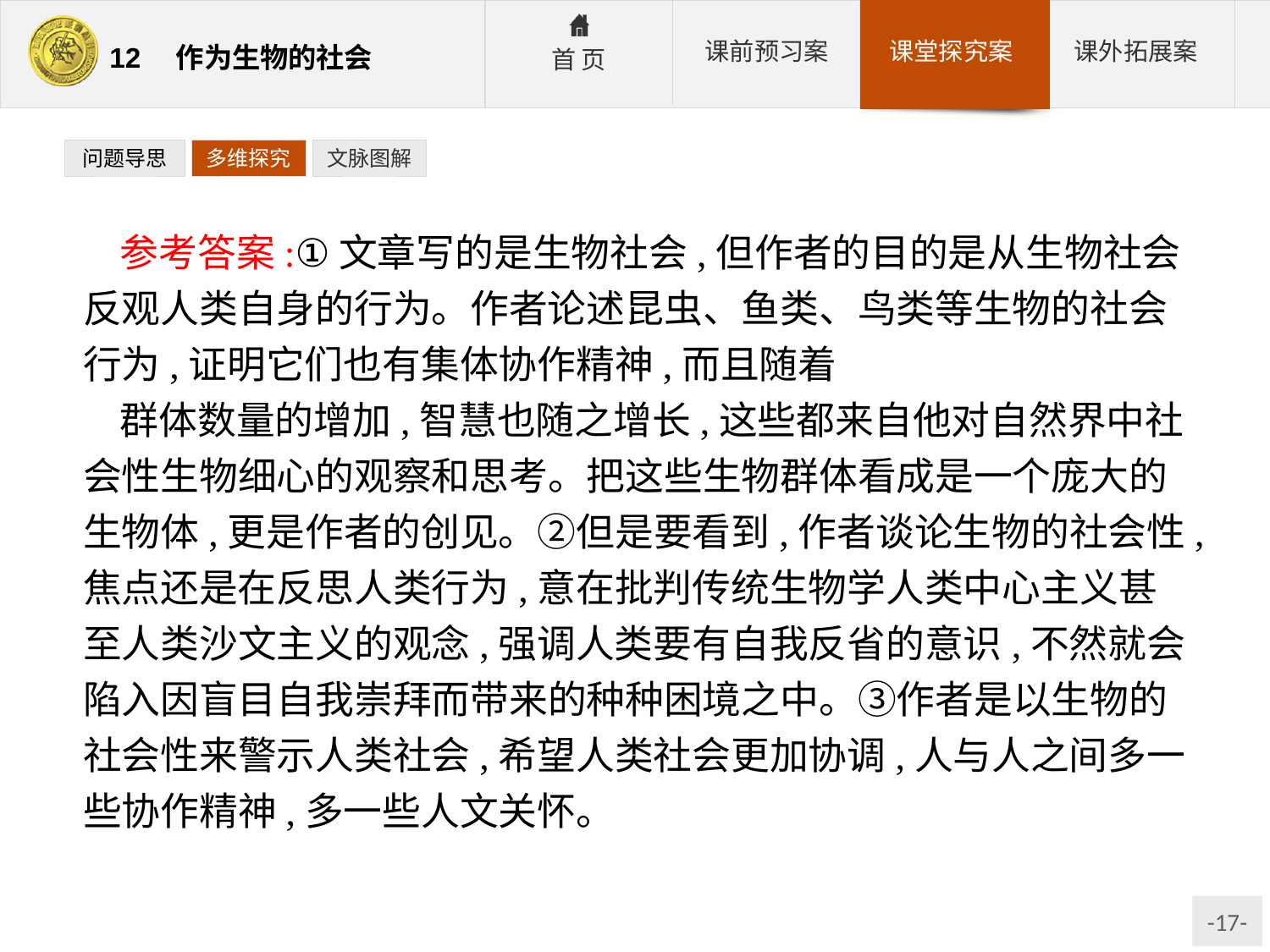

问题导思
多维探究
文脉图解
参考答案:①文章写的是生物社会,但作者的目的是从生物社会反观人类自身的行为。作者论述昆虫、鱼类、鸟类等生物的社会行为,证明它们也有集体协作精神,而且随着
群体数量的增加,智慧也随之增长,这些都来自他对自然界中社会性生物细心的观察和思考。把这些生物群体看成是一个庞大的生物体,更是作者的创见。②但是要看到,作者谈论生物的社会性,焦点还是在反思人类行为,意在批判传统生物学人类中心主义甚至人类沙文主义的观念,强调人类要有自我反省的意识,不然就会陷入因盲目自我崇拜而带来的种种困境之中。③作者是以生物的社会性来警示人类社会,希望人类社会更加协调,人与人之间多一些协作精神,多一些人文关怀。